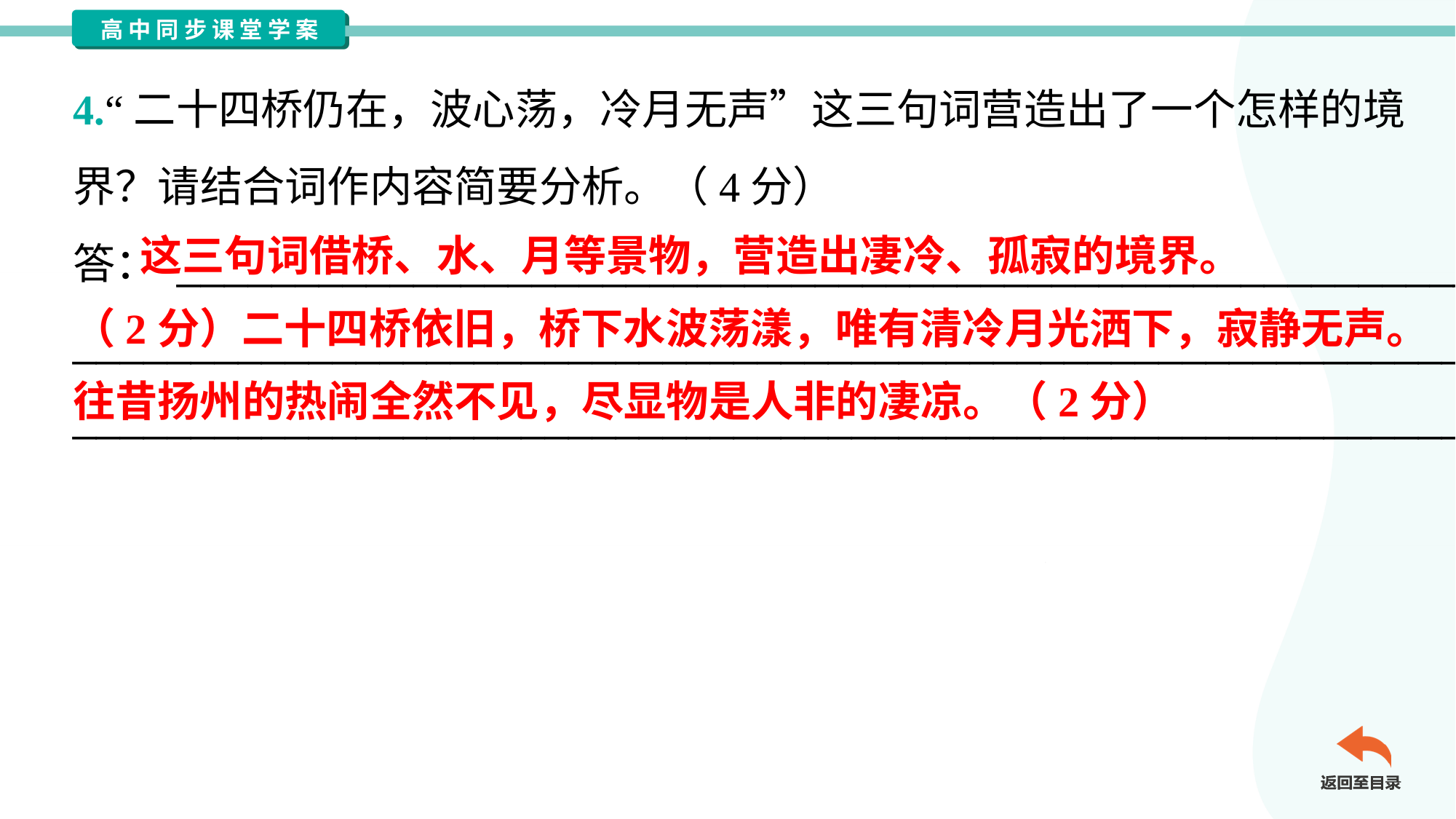

4.“二十四桥仍在，波心荡，冷月无声”这三句词营造出了一个怎样的境
界？请结合词作内容简要分析。（4分）
答： ________________________________________________________
_____________________________________________________________
_____________________________________________________________
      这三句词借桥、水、月等景物，营造出凄冷、孤寂的境界。
（2分）二十四桥依旧，桥下水波荡漾，唯有清冷月光洒下，寂静无声。
往昔扬州的热闹全然不见，尽显物是人非的凄凉。（2分）